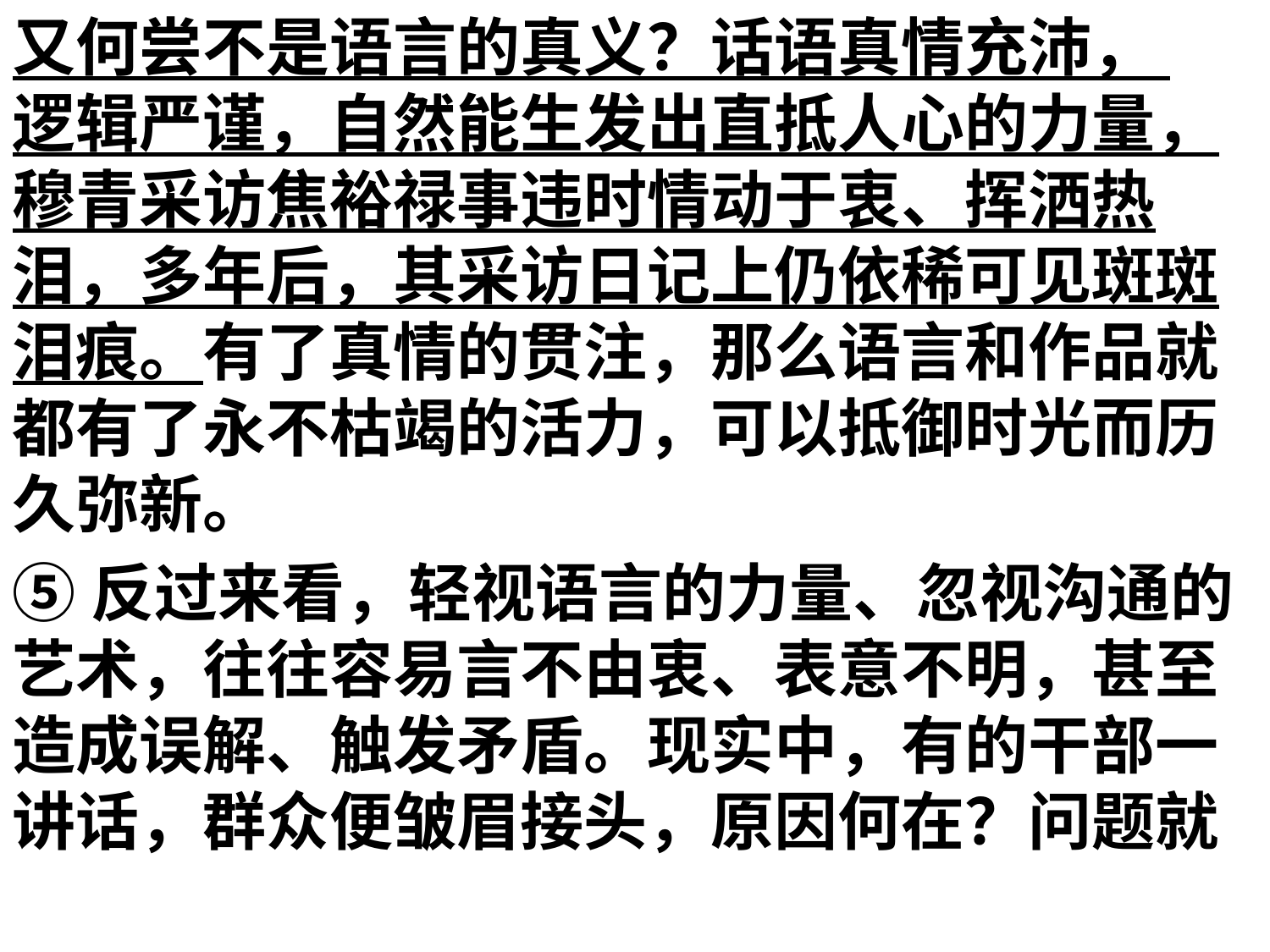

又何尝不是语言的真义？话语真情充沛，  逻辑严谨，自然能生发出直抵人心的力量，穆青采访焦裕禄事违时情动于衷、挥洒热 泪，多年后，其采访日记上仍依稀可见斑斑泪痕。有了真情的贯注，那么语言和作品就都有了永不枯竭的活力，可以抵御时光而历久弥新。
⑤反过来看，轻视语言的力量、忽视沟通的艺术，往往容易言不由衷、表意不明，甚至造成误解、触发矛盾。现实中，有的干部一讲话，群众便皱眉接头，原因何在？问题就